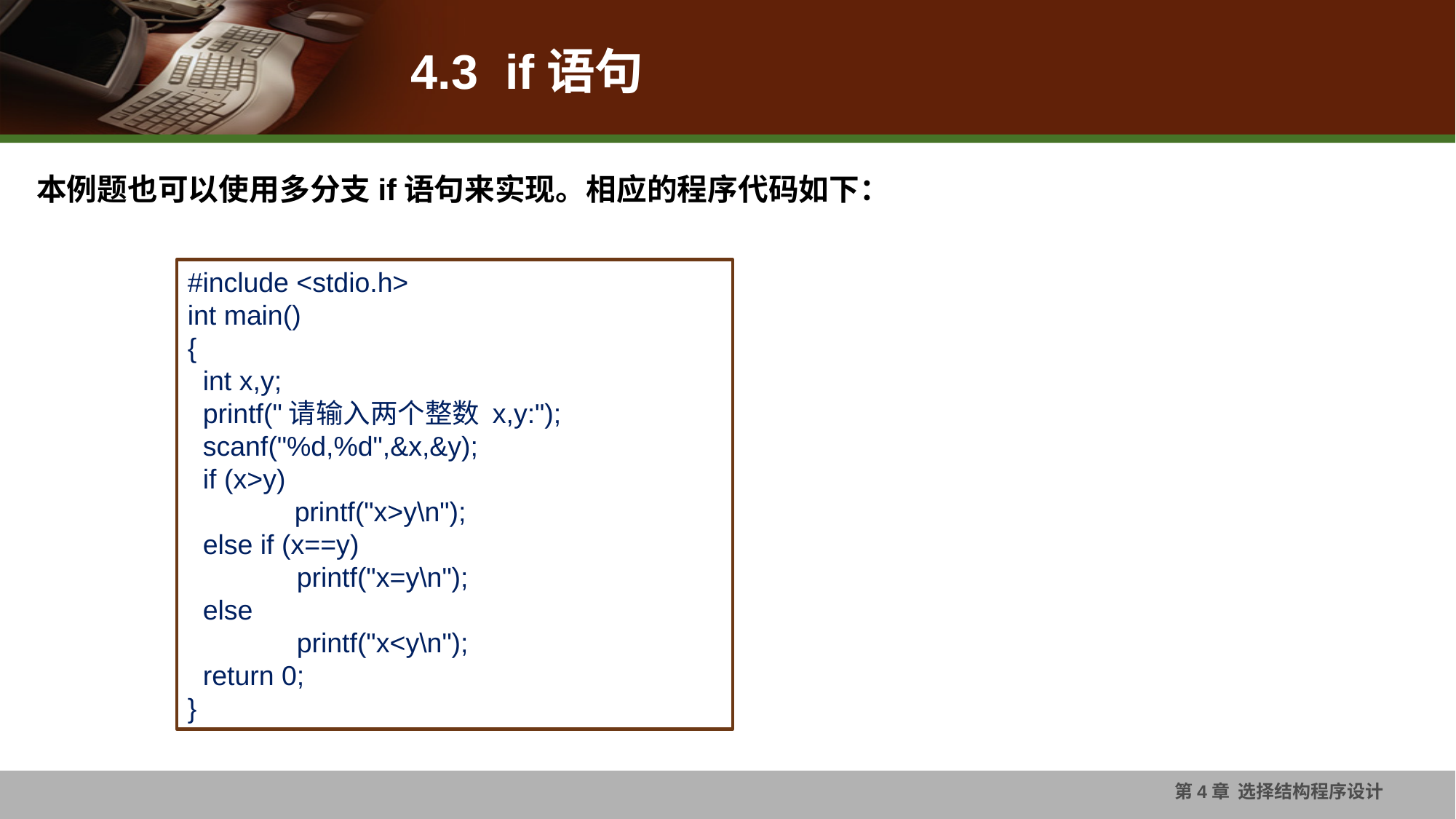

# 4.3  if语句
本例题也可以使用多分支if语句来实现。相应的程序代码如下：
#include <stdio.h>
int main()
{
  int x,y;
  printf("请输入两个整数 x,y:");
  scanf("%d,%d",&x,&y);
  if (x>y)
              printf("x>y\n");
  else if (x==y)
	printf("x=y\n");
  else
	printf("x<y\n");
  return 0;
}
第4章  选择结构程序设计